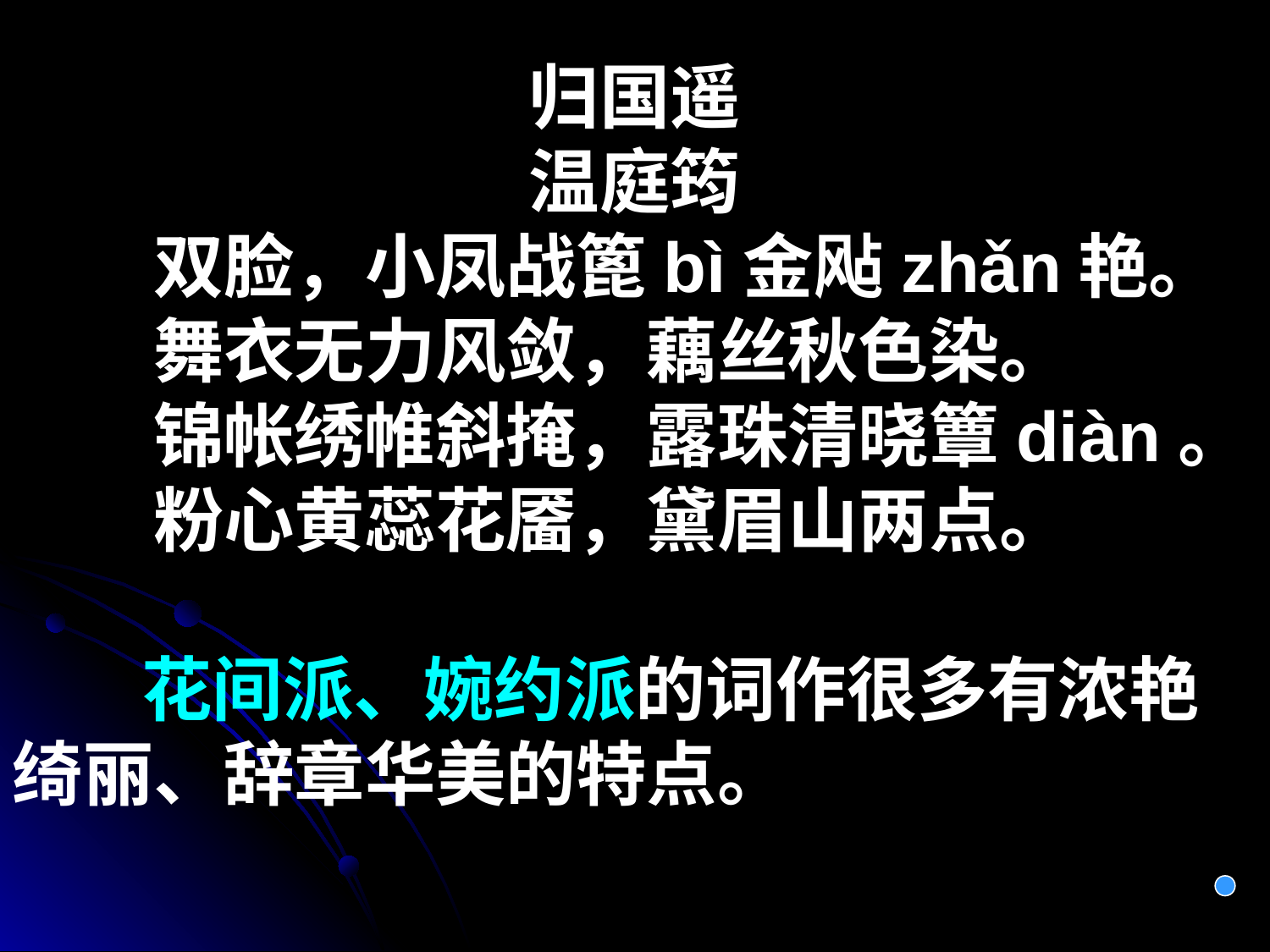

归国遥
温庭筠
　　双脸，小凤战篦bì金飐zhǎn艳。
　　舞衣无力风敛，藕丝秋色染。
　　锦帐绣帷斜掩，露珠清晓簟diàn。
　　粉心黄蕊花靥，黛眉山两点。

       花间派、婉约派的词作很多有浓艳绮丽、辞章华美的特点。